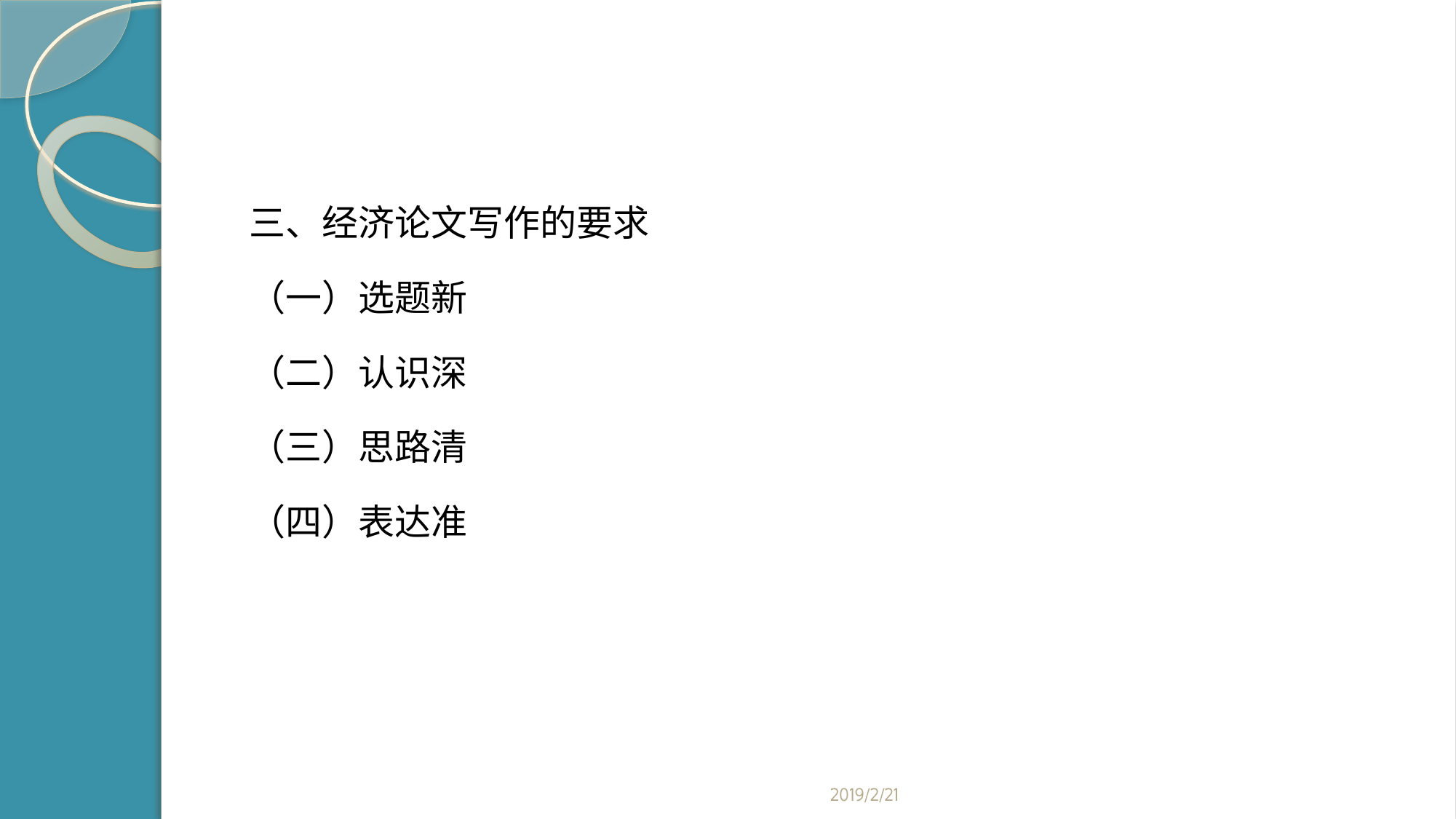

#
三、经济论文写作的要求
（一）选题新
（二）认识深
（三）思路清
（四）表达准
2019/2/21